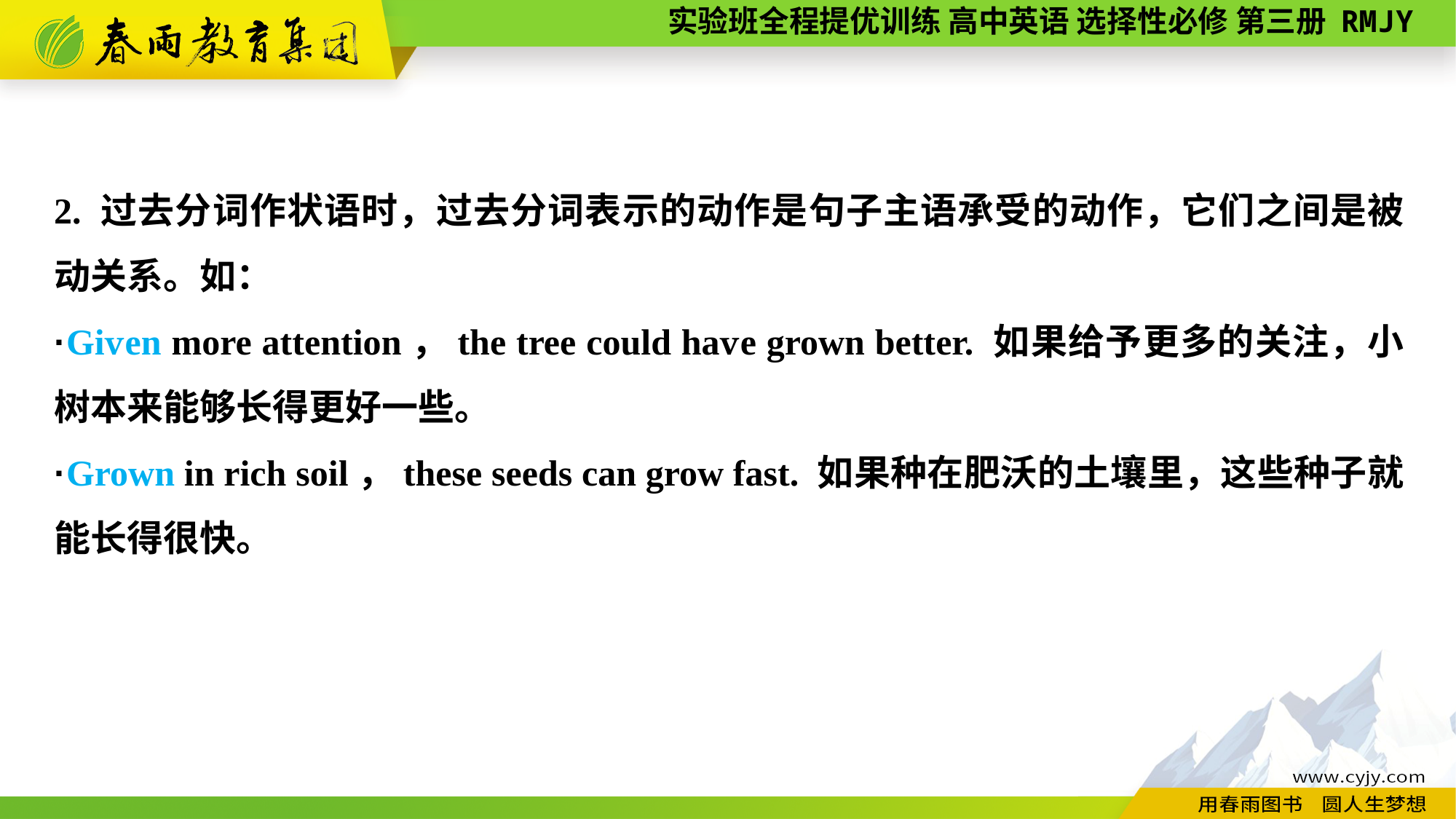

2. 过去分词作状语时，过去分词表示的动作是句子主语承受的动作，它们之间是被动关系。如：
·Given more attention，the tree could have grown better. 如果给予更多的关注，小树本来能够长得更好一些。
·Grown in rich soil，these seeds can grow fast. 如果种在肥沃的土壤里，这些种子就能长得很快。